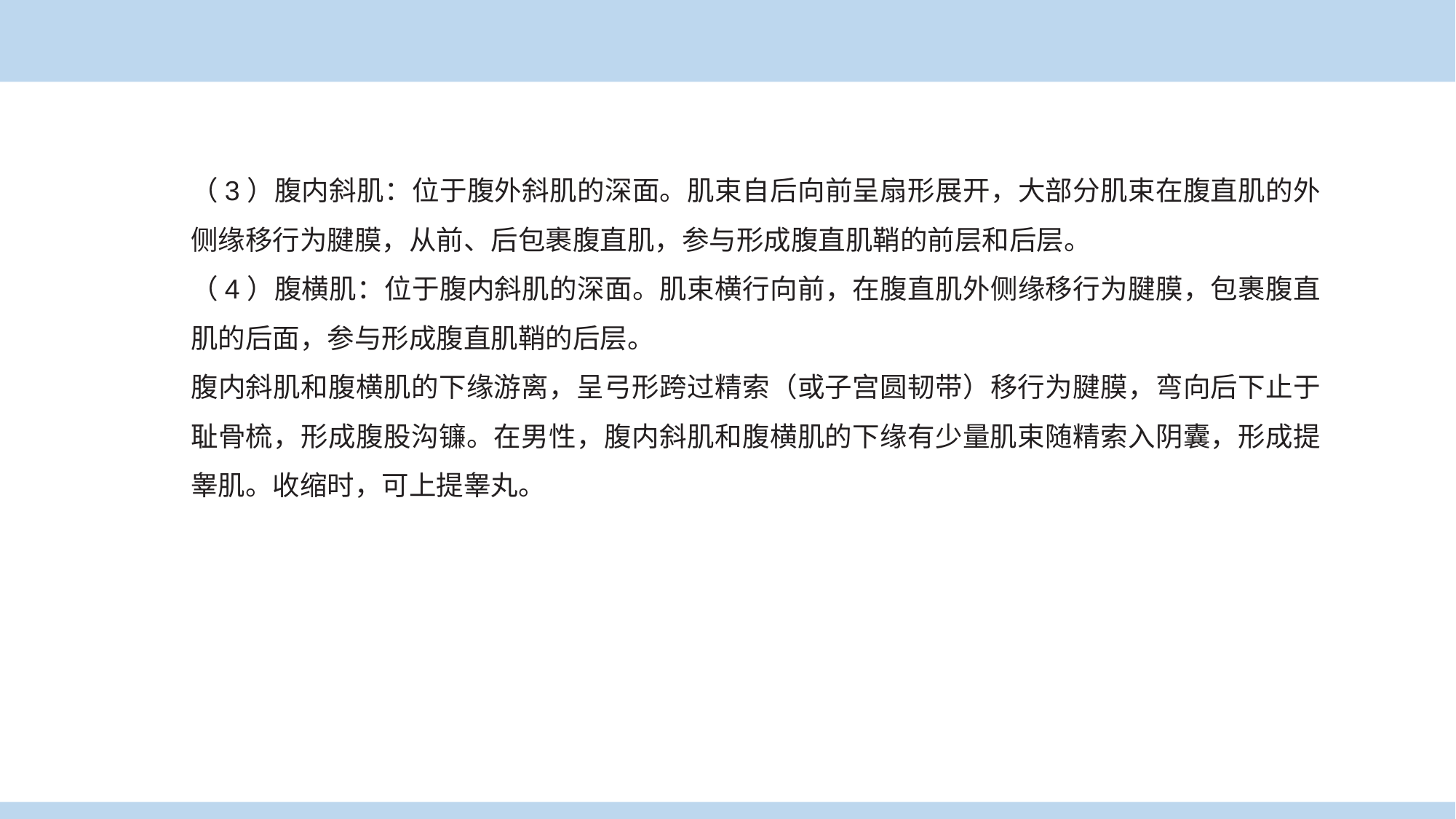

（3）腹内斜肌：位于腹外斜肌的深面。肌束自后向前呈扇形展开，大部分肌束在腹直肌的外侧缘移行为腱膜，从前、后包裹腹直肌，参与形成腹直肌鞘的前层和后层。
（4）腹横肌：位于腹内斜肌的深面。肌束横行向前，在腹直肌外侧缘移行为腱膜，包裹腹直肌的后面，参与形成腹直肌鞘的后层。
腹内斜肌和腹横肌的下缘游离，呈弓形跨过精索（或子宫圆韧带）移行为腱膜，弯向后下止于耻骨梳，形成腹股沟镰。在男性，腹内斜肌和腹横肌的下缘有少量肌束随精索入阴囊，形成提睾肌。收缩时，可上提睾丸。